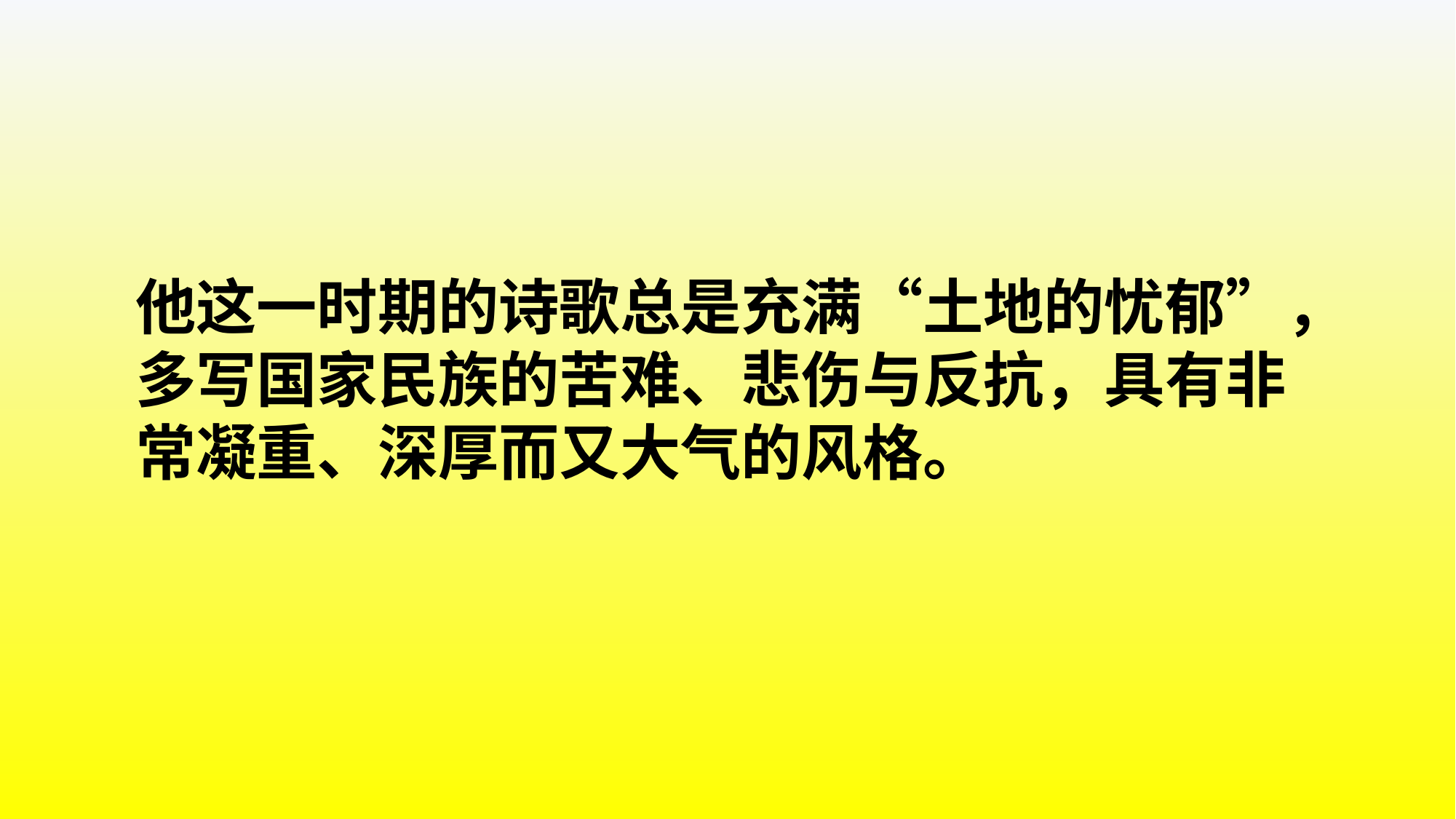

他这一时期的诗歌总是充满“土地的忧郁”，多写国家民族的苦难、悲伤与反抗，具有非常凝重、深厚而又大气的风格。